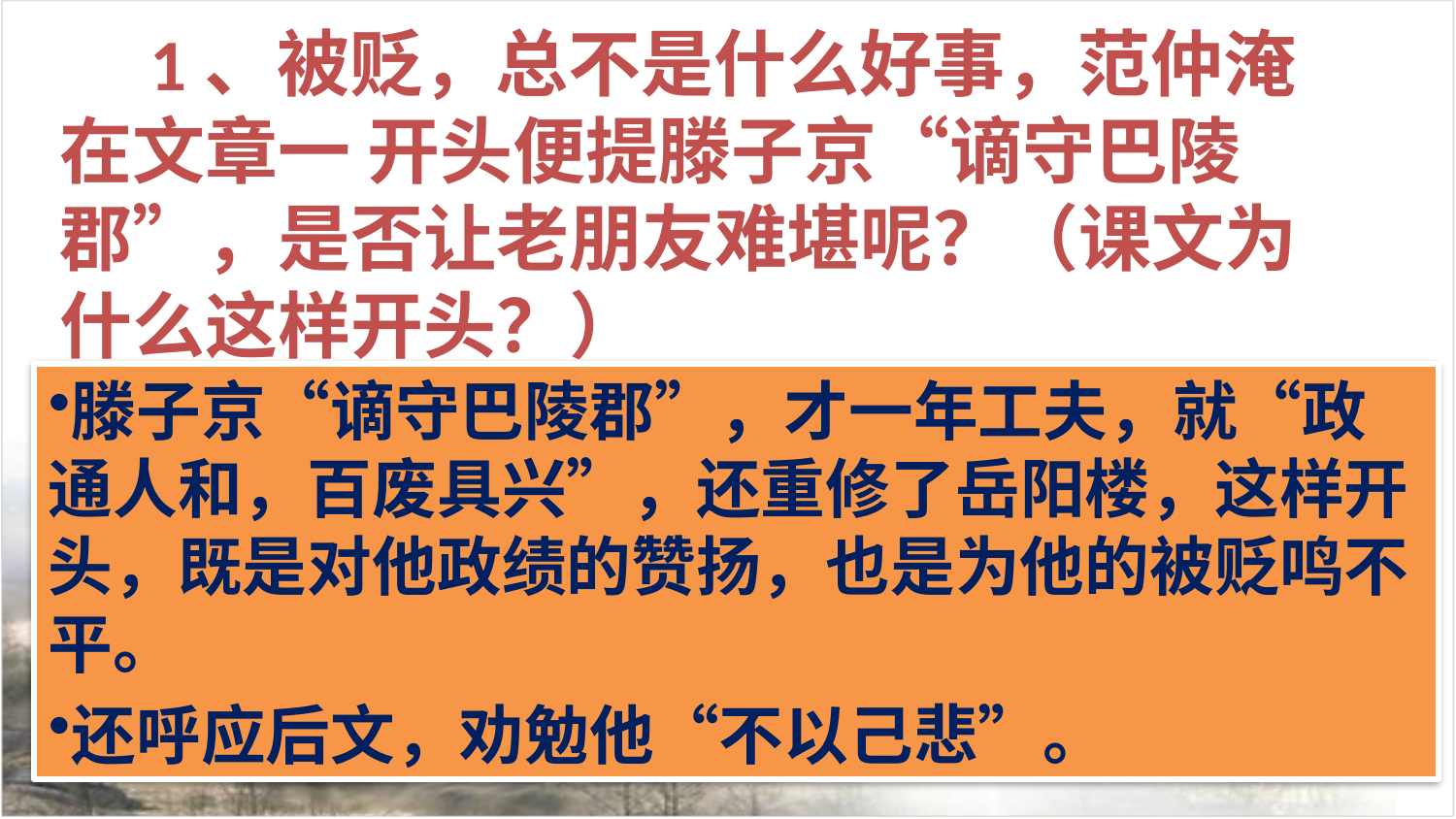

1、被贬，总不是什么好事，范仲淹在文章一 开头便提滕子京“谪守巴陵郡”，是否让老朋友难堪呢？（课文为什么这样开头？）
滕子京“谪守巴陵郡”，才一年工夫，就“政通人和，百废具兴”，还重修了岳阳楼，这样开头，既是对他政绩的赞扬，也是为他的被贬鸣不平。
还呼应后文，劝勉他“不以己悲”。